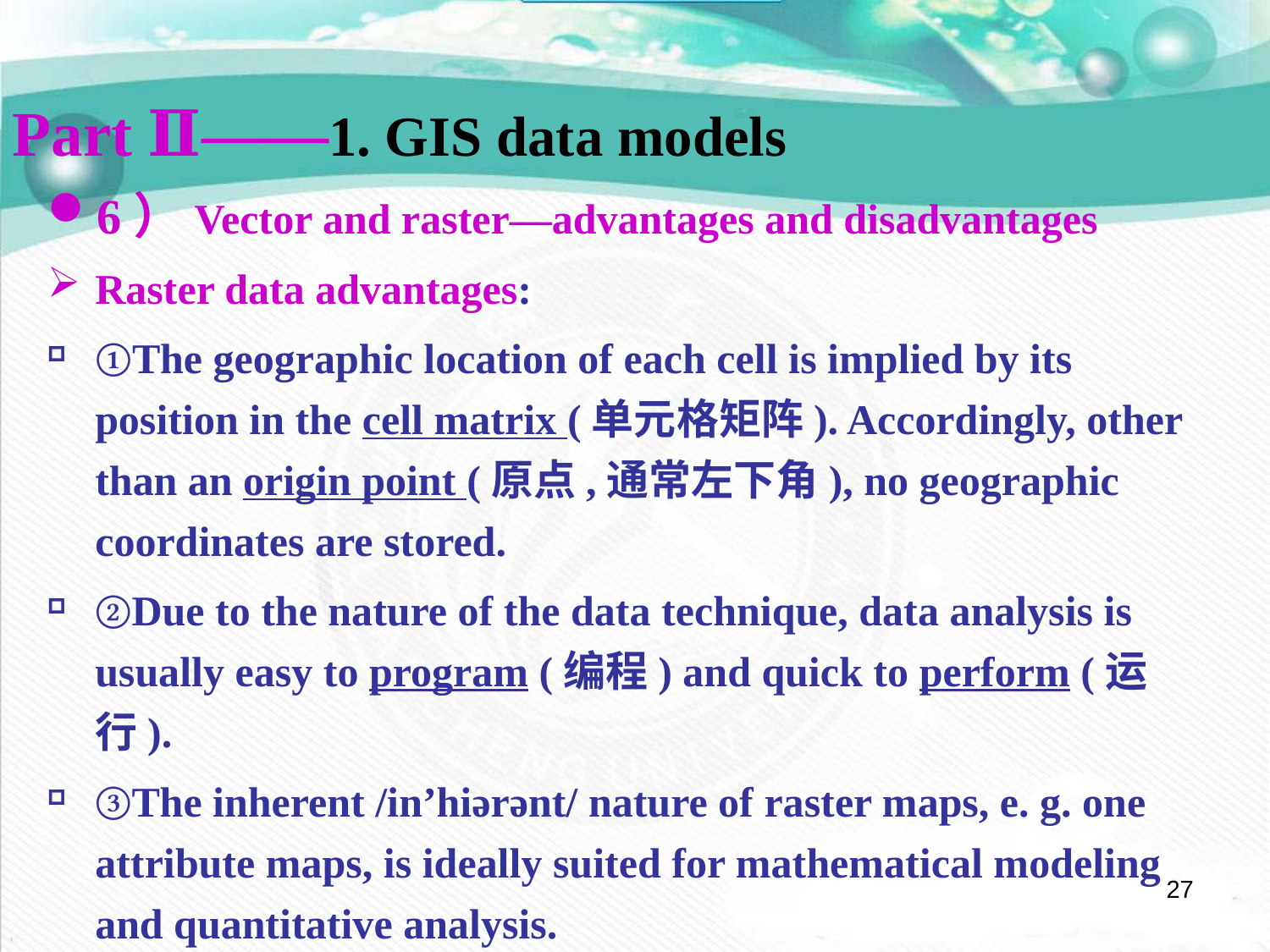

Part Ⅱ——1. GIS data models
6）Vector and raster—advantages and disadvantages
Raster data advantages:
①The geographic location of each cell is implied by its position in the cell matrix (单元格矩阵). Accordingly, other than an origin point (原点,通常左下角), no geographic coordinates are stored.
②Due to the nature of the data technique, data analysis is usually easy to program (编程) and quick to perform (运行).
③The inherent /in’hiərənt/ nature of raster maps, e. g. one attribute maps, is ideally suited for mathematical modeling and quantitative analysis.
27